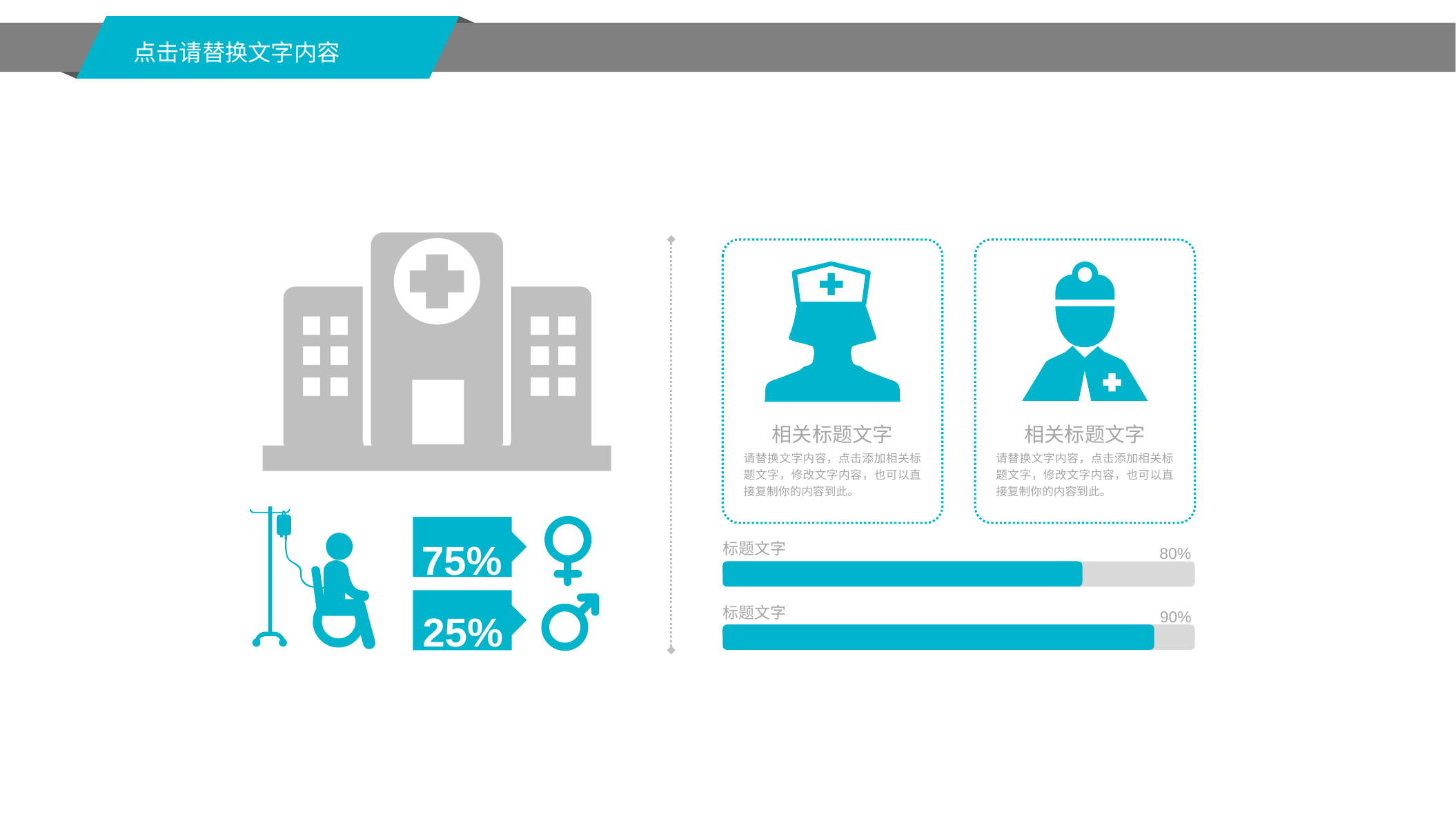

点击请替换文字内容

相关标题文字
请替换文字内容，点击添加相关标题文字，修改文字内容，也可以直接复制你的内容到此。
相关标题文字
请替换文字内容，点击添加相关标题文字，修改文字内容，也可以直接复制你的内容到此。

75%
标题文字
80%

25%

标题文字
90%